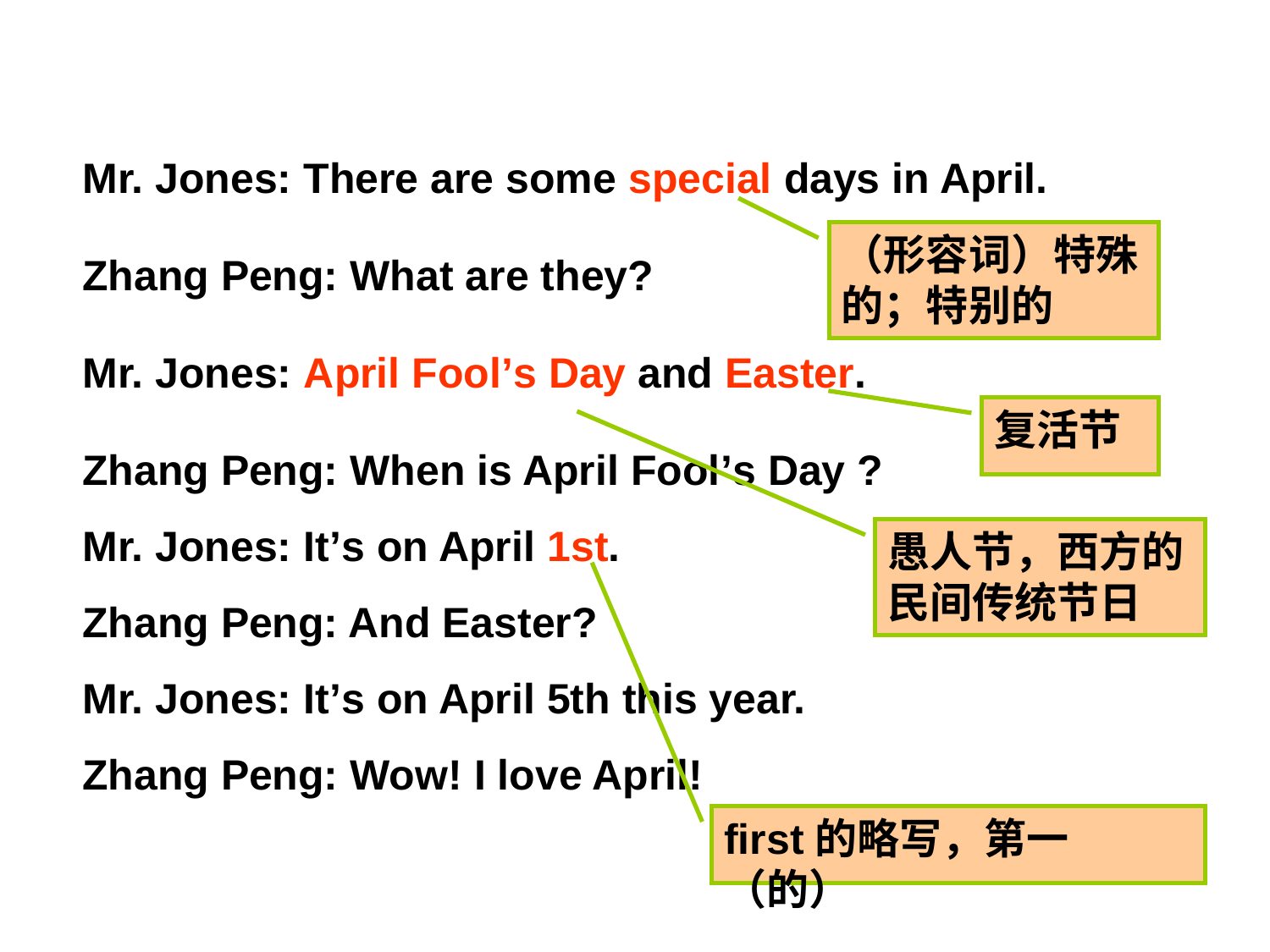

Mr. Jones: There are some special days in April.
Zhang Peng: What are they?
Mr. Jones: April Fool’s Day and Easter.
Zhang Peng: When is April Fool’s Day ?
Mr. Jones: It’s on April 1st.
Zhang Peng: And Easter?
Mr. Jones: It’s on April 5th this year.
Zhang Peng: Wow! I love April!
（形容词）特殊的；特别的
复活节
愚人节，西方的民间传统节日
first的略写，第一（的）